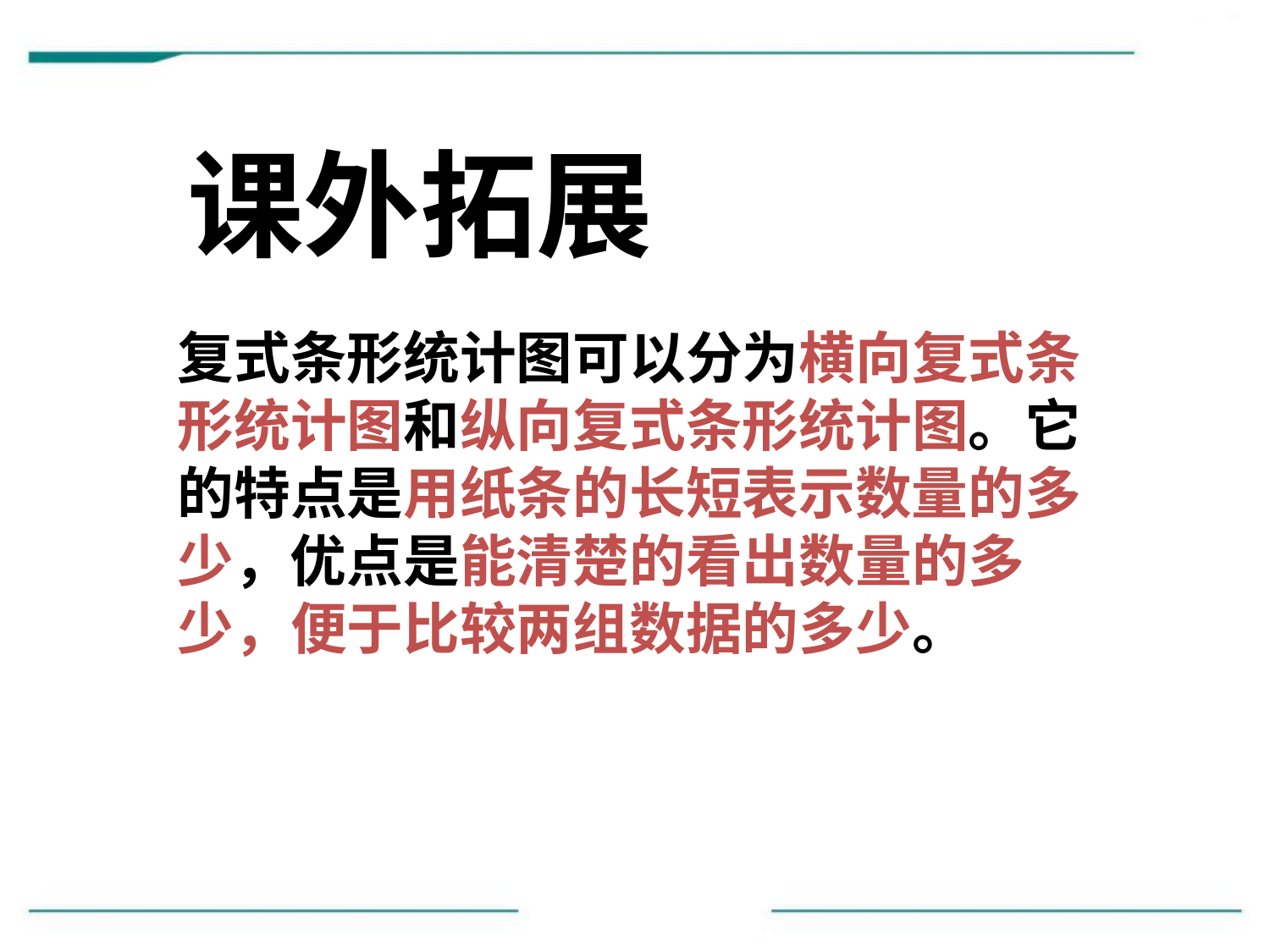

课外拓展
复式条形统计图可以分为横向复式条形统计图和纵向复式条形统计图。它的特点是用纸条的长短表示数量的多少，优点是能清楚的看出数量的多少，便于比较两组数据的多少。